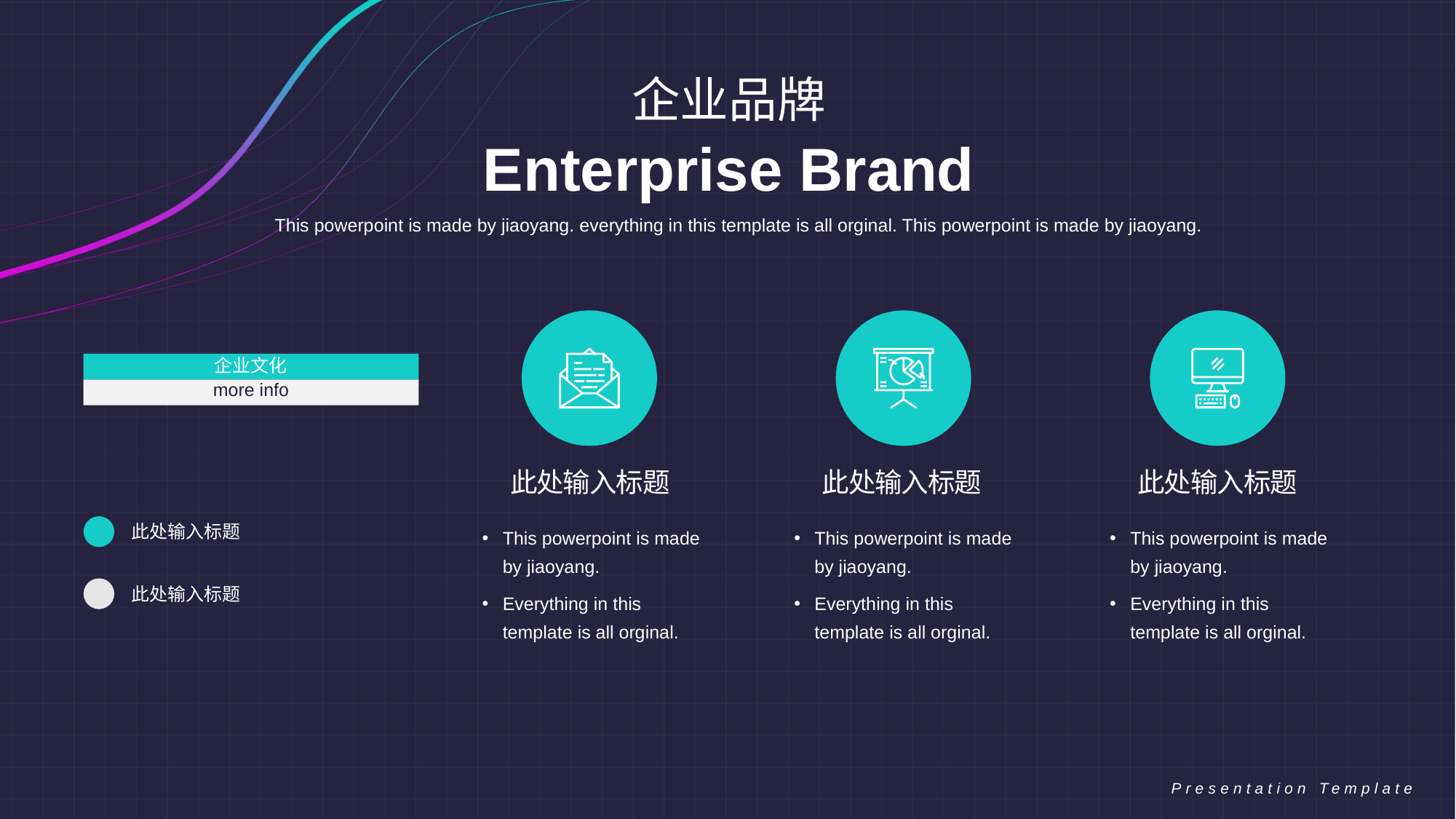

企业品牌
Enterprise Brand

This powerpoint is made by jiaoyang. everything in this template is all orginal. This powerpoint is made by jiaoyang.

企业文化

more info

此处输入标题
此处输入标题
此处输入标题
此处输入标题

此处输入标题

This powerpoint is made by jiaoyang.
Everything in this template is all orginal.
This powerpoint is made by jiaoyang.
Everything in this template is all orginal.
This powerpoint is made by jiaoyang.
Everything in this template is all orginal.
Presentation Template